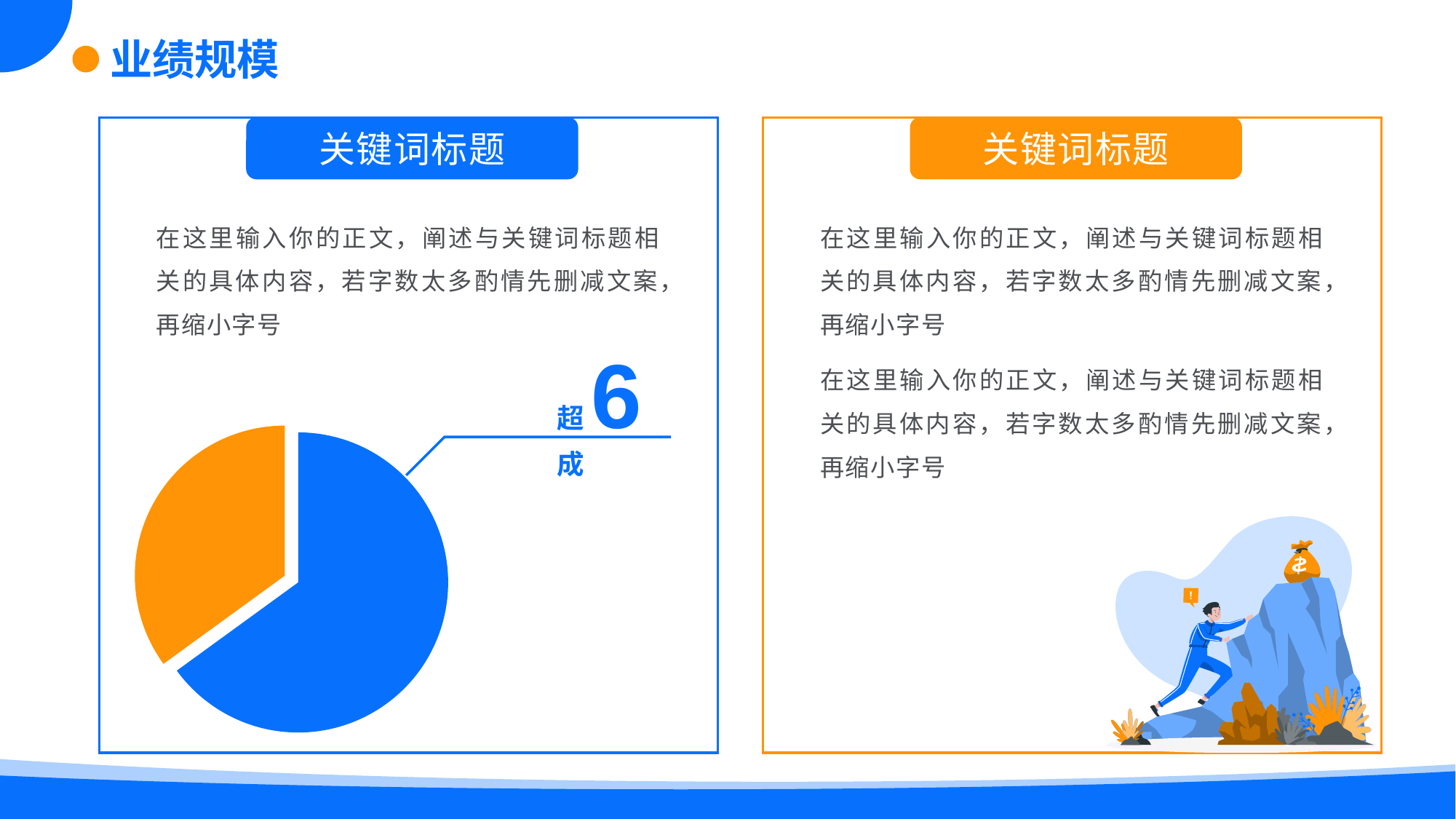

业绩规模
关键词标题
关键词标题

在这里输入你的正文，阐述与关键词标题相关的具体内容，若字数太多酌情先删减文案，再缩小字号
在这里输入你的正文，阐述与关键词标题相关的具体内容，若字数太多酌情先删减文案，再缩小字号
超6成

### Chart

| Category | 销售额 |
|---|---|
| 第一季度 | 65.0 |
| 第二季度 | 35.0 |
在这里输入你的正文，阐述与关键词标题相关的具体内容，若字数太多酌情先删减文案，再缩小字号